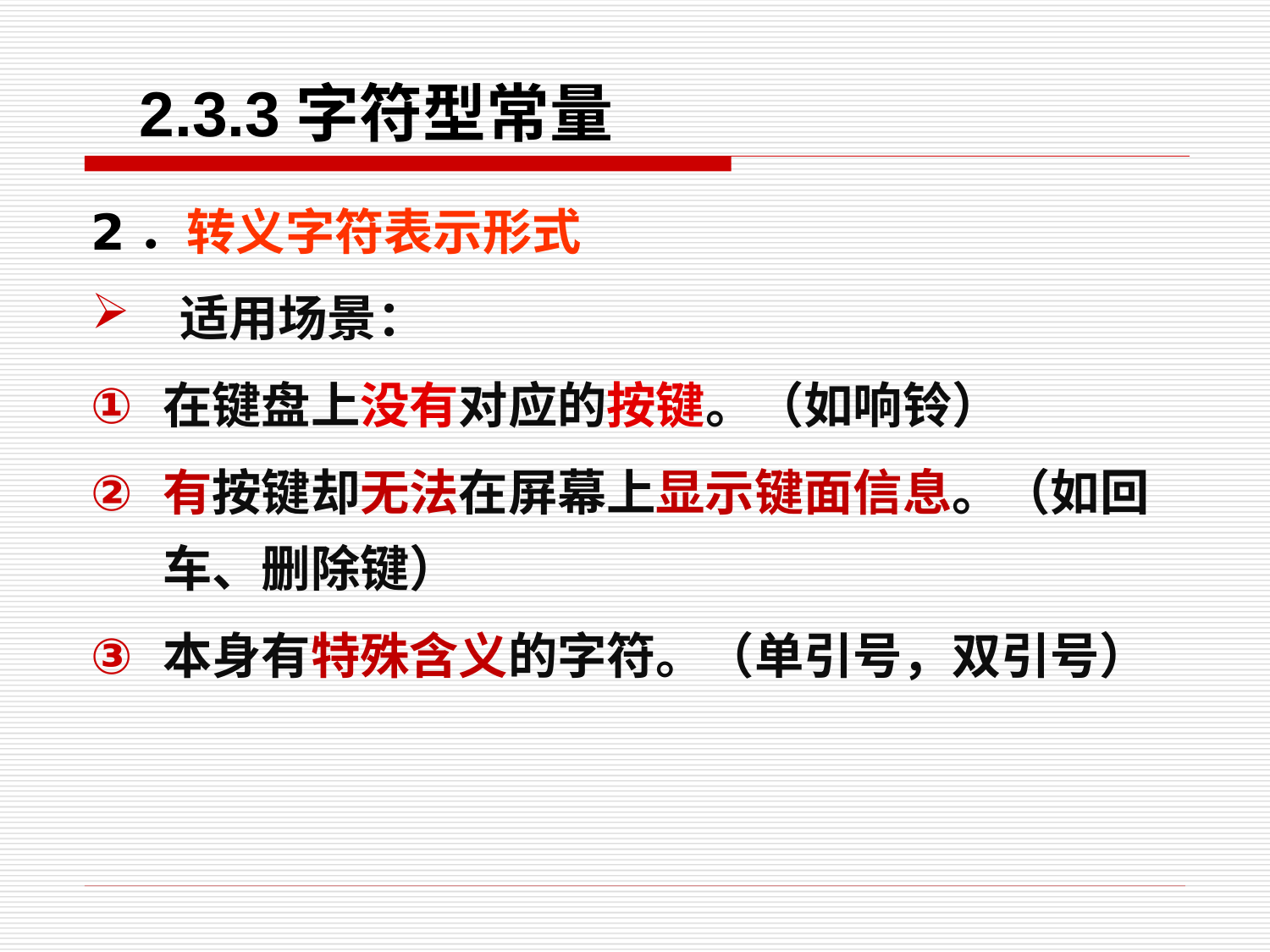

2.3.3字符型常量
2．转义字符表示形式
 适用场景：
在键盘上没有对应的按键。（如响铃）
有按键却无法在屏幕上显示键面信息。（如回车、删除键）
本身有特殊含义的字符。（单引号，双引号）